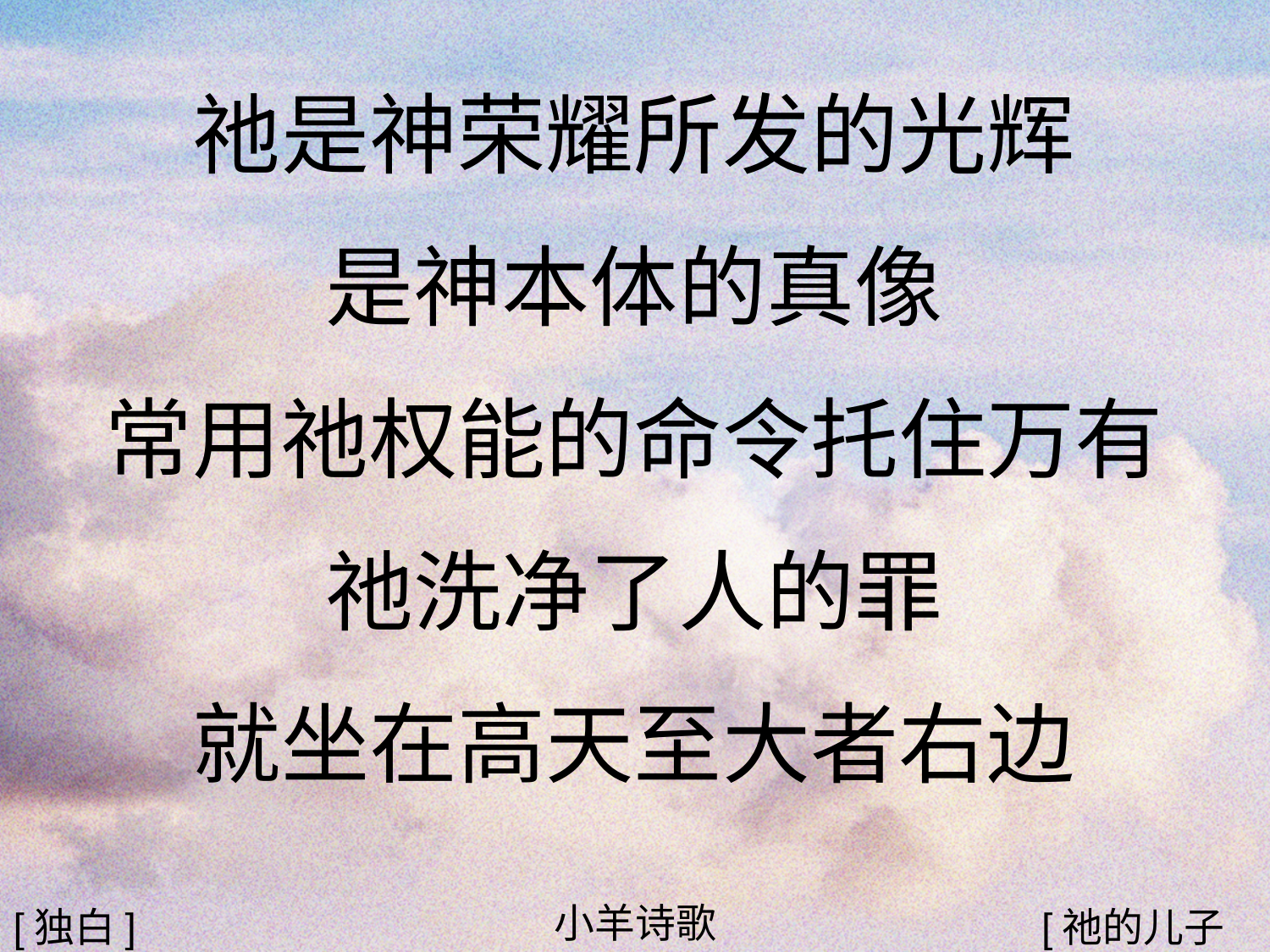

祂是神荣耀所发的光辉

是神本体的真像

常用祂权能的命令托住万有

祂洗净了人的罪

就坐在高天至大者右边

#

小羊诗歌
[独白]
[祂的儿子3/3]